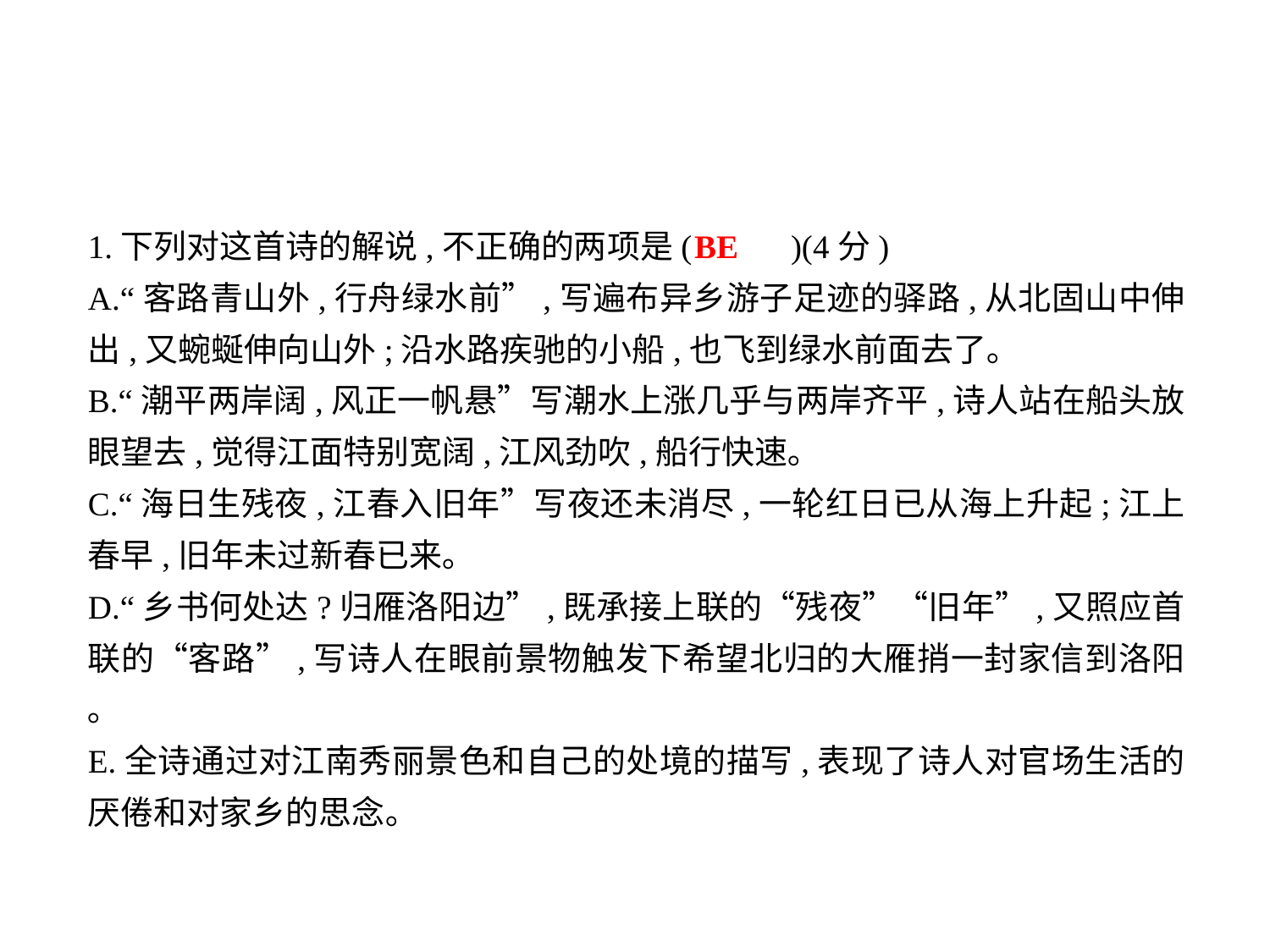

1.下列对这首诗的解说,不正确的两项是(            )(4分)
A.“客路青山外,行舟绿水前”,写遍布异乡游子足迹的驿路,从北固山中伸出,又蜿蜒伸向山外;沿水路疾驰的小船,也飞到绿水前面去了｡
B.“潮平两岸阔,风正一帆悬”写潮水上涨几乎与两岸齐平,诗人站在船头放眼望去,觉得江面特别宽阔,江风劲吹,船行快速｡
C.“海日生残夜,江春入旧年”写夜还未消尽,一轮红日已从海上升起;江上春早,旧年未过新春已来｡
D.“乡书何处达?归雁洛阳边”,既承接上联的“残夜”“旧年”,又照应首联的“客路”,写诗人在眼前景物触发下希望北归的大雁捎一封家信到洛阳｡
E.全诗通过对江南秀丽景色和自己的处境的描写,表现了诗人对官场生活的厌倦和对家乡的思念｡
BE